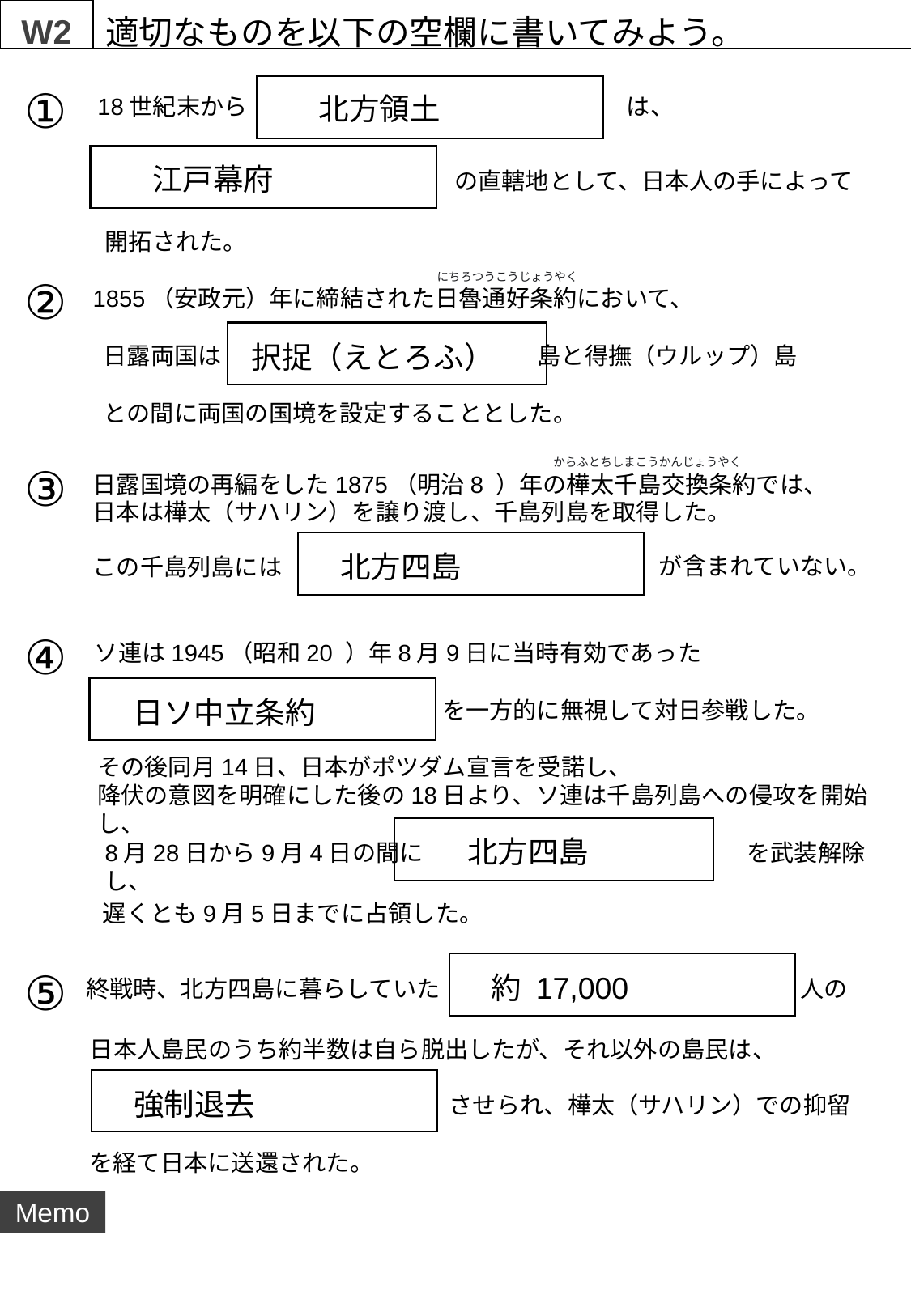

W2
適切なものを以下の空欄に書いてみよう。
①
18世紀末から　　　　　　　　　　　　　　　　は、

　北方領土
の直轄地として、日本人の手によって
開拓された。

　江戸幕府
にちろつうこうじょうやく
②
1855（安政元）年に締結された日魯通好条約において、
との間に両国の国境を設定することとした。

　択捉（えとろふ）
日露両国は　　　　　　　　　　　　      島と得撫（ウルップ）島
からふとちしまこうかんじょうやく
③
日露国境の再編をした1875（明治8 ）年の樺太千島交換条約では、
日本は樺太（サハリン）を譲り渡し、千島列島を取得した。
この千島列島には

　北方四島
が含まれていない。
④
ソ連は1945（昭和20 ）年8月9日に当時有効であった

を一方的に無視して対日参戦した。
8月28日から9月4日の間に　　　　　　　　　　　　　   を武装解除し、
遅くとも9月5日までに占領した。
　日ソ中立条約
その後同月14日、日本がポツダム宣言を受諾し、
降伏の意図を明確にした後の18日より、ソ連は千島列島への侵攻を開始し、

　北方四島

⑤
終戦時、北方四島に暮らしていた　　　　　　　　　　　　　　　 人の
日本人島民のうち約半数は自ら脱出したが、それ以外の島民は、
　約 17,000

　強制退去
させられ、樺太（サハリン）での抑留
を経て日本に送還された。
Memo